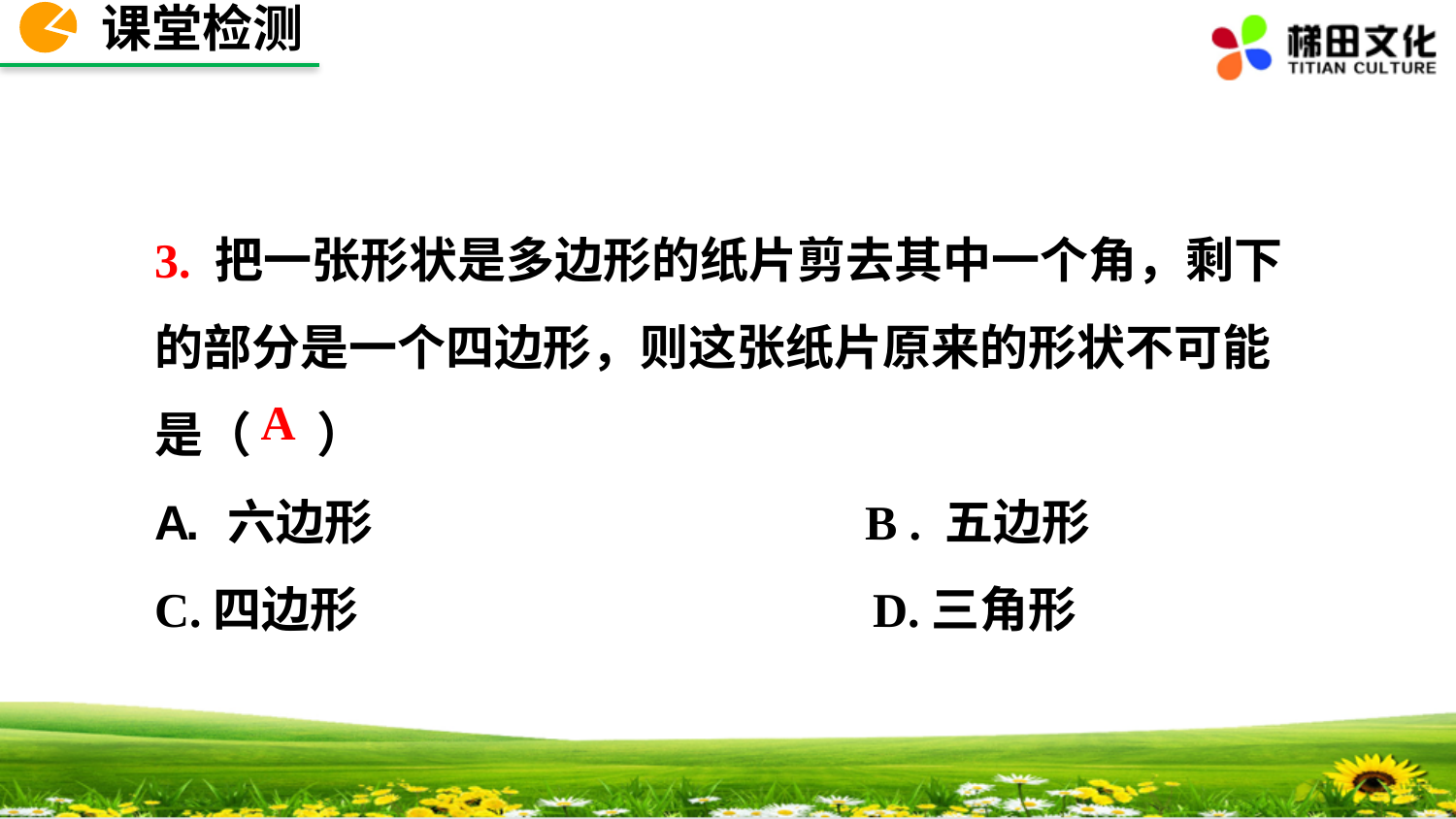

课堂检测

3. 把一张形状是多边形的纸片剪去其中一个角，剩下的部分是一个四边形，则这张纸片原来的形状不可能是（      ）
六边形                                            B . 五边形
C.四边形                                              D.三角形
A